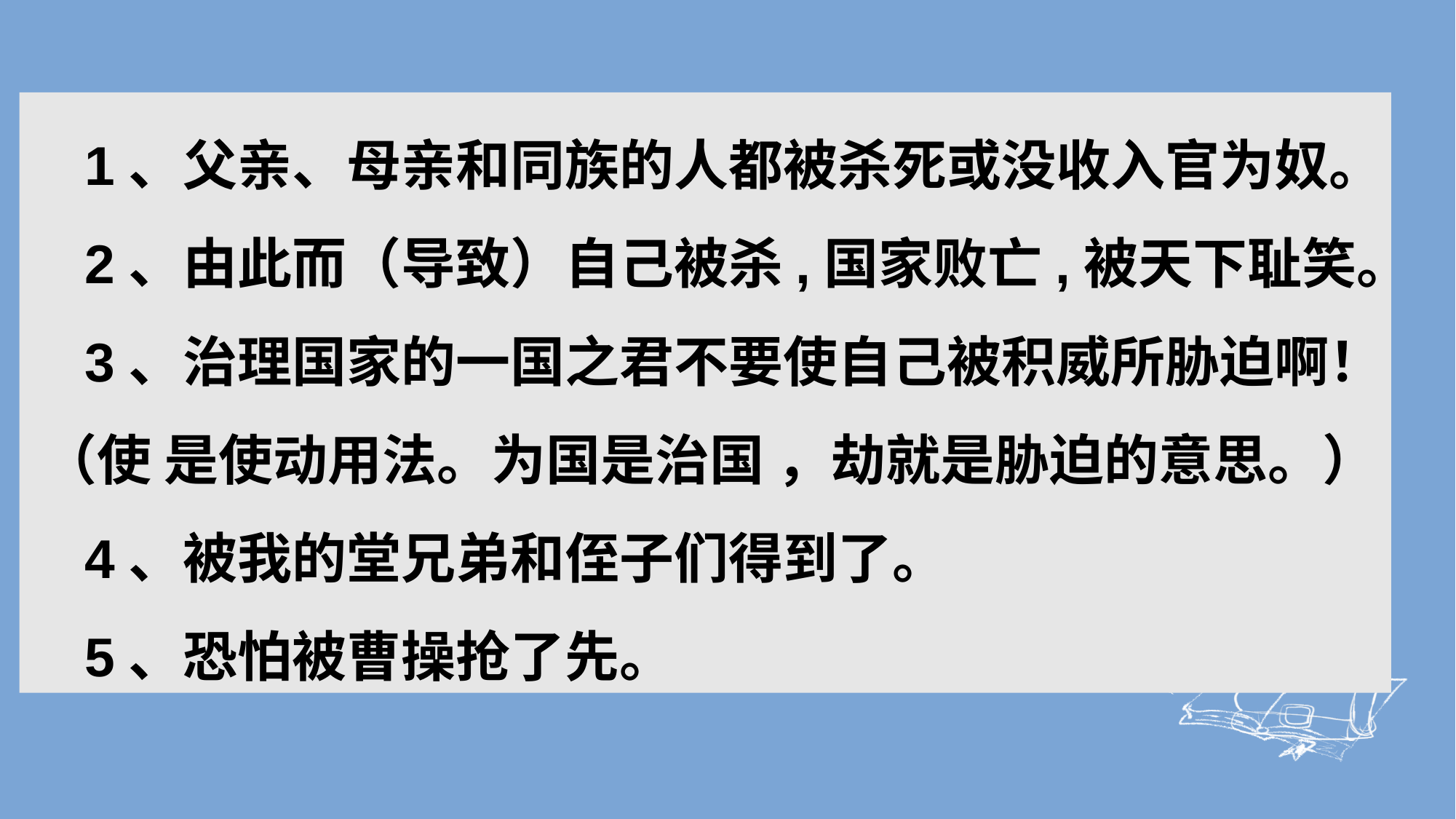

1、父亲、母亲和同族的人都被杀死或没收入官为奴。
2、由此而（导致）自己被杀,国家败亡,被天下耻笑。
3、治理国家的一国之君不要使自己被积威所胁迫啊！ （使 是使动用法。为国是治国 ，劫就是胁迫的意思。）
4、被我的堂兄弟和侄子们得到了。
5、恐怕被曹操抢了先。